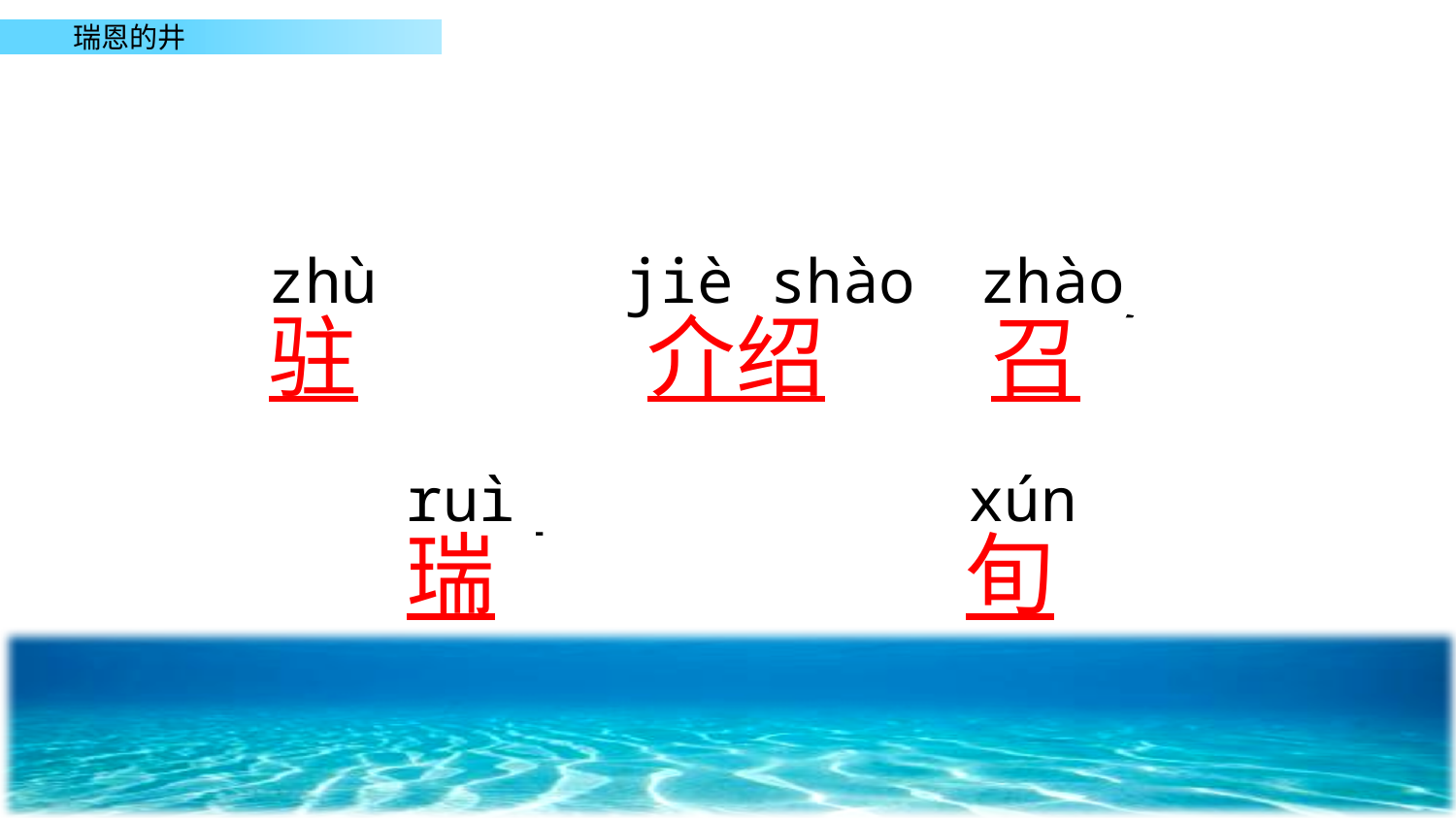

zhù
jiè shào
zhào
驻守
介绍
召唤

ruì
xún
瑞士
中旬